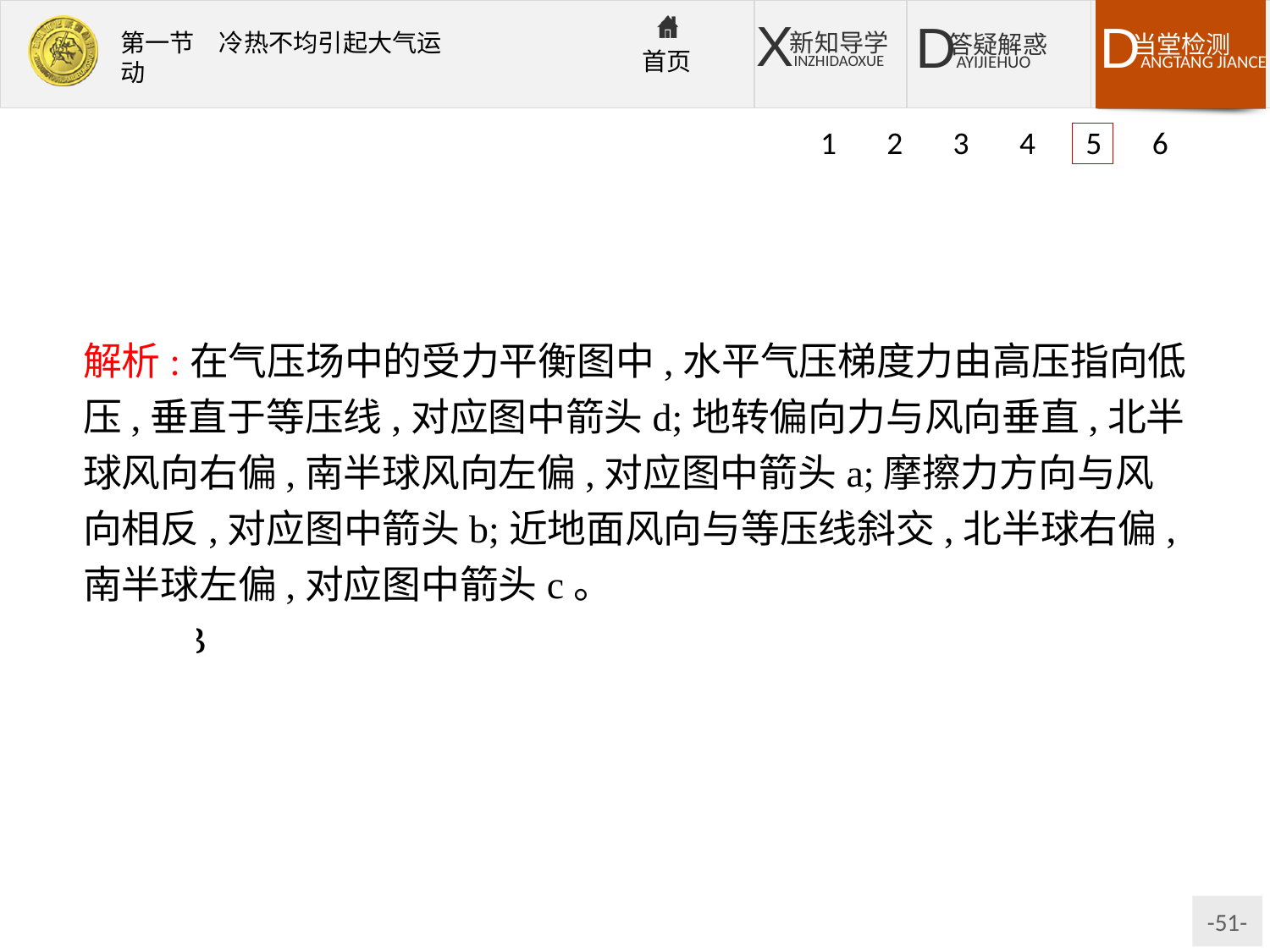

1       2       3       4       5       6

解析:在气压场中的受力平衡图中,水平气压梯度力由高压指向低压,垂直于等压线,对应图中箭头d;地转偏向力与风向垂直,北半球风向右偏,南半球风向左偏,对应图中箭头a;摩擦力方向与风向相反,对应图中箭头b;近地面风向与等压线斜交,北半球右偏,南半球左偏,对应图中箭头c。
答案:B